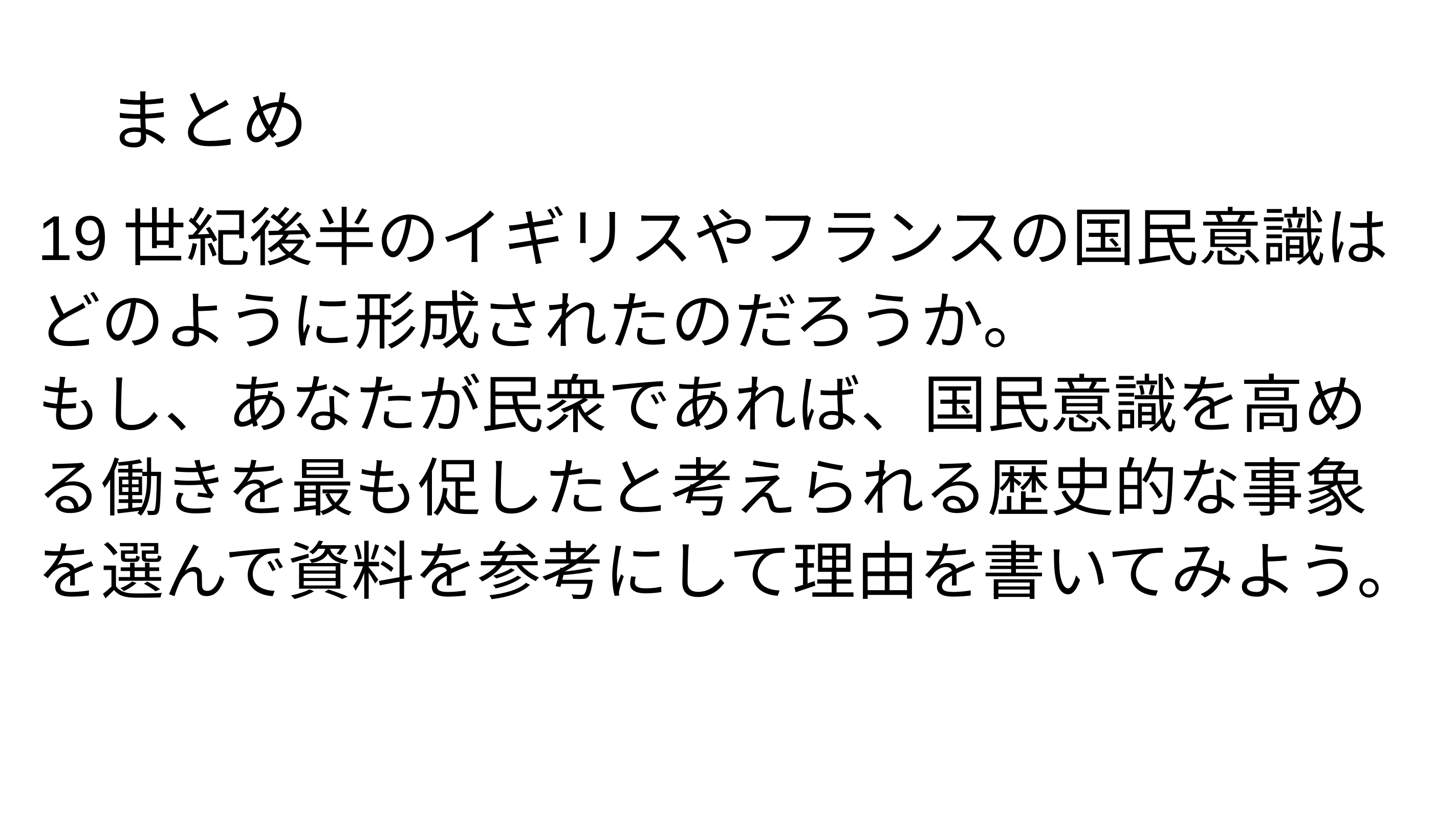

# まとめ
19世紀後半のイギリスやフランスの国民意識は
どのように形成されたのだろうか。
もし、あなたが民衆であれば、国民意識を高め
る働きを最も促したと考えられる歴史的な事象
を選んで資料を参考にして理由を書いてみよう。